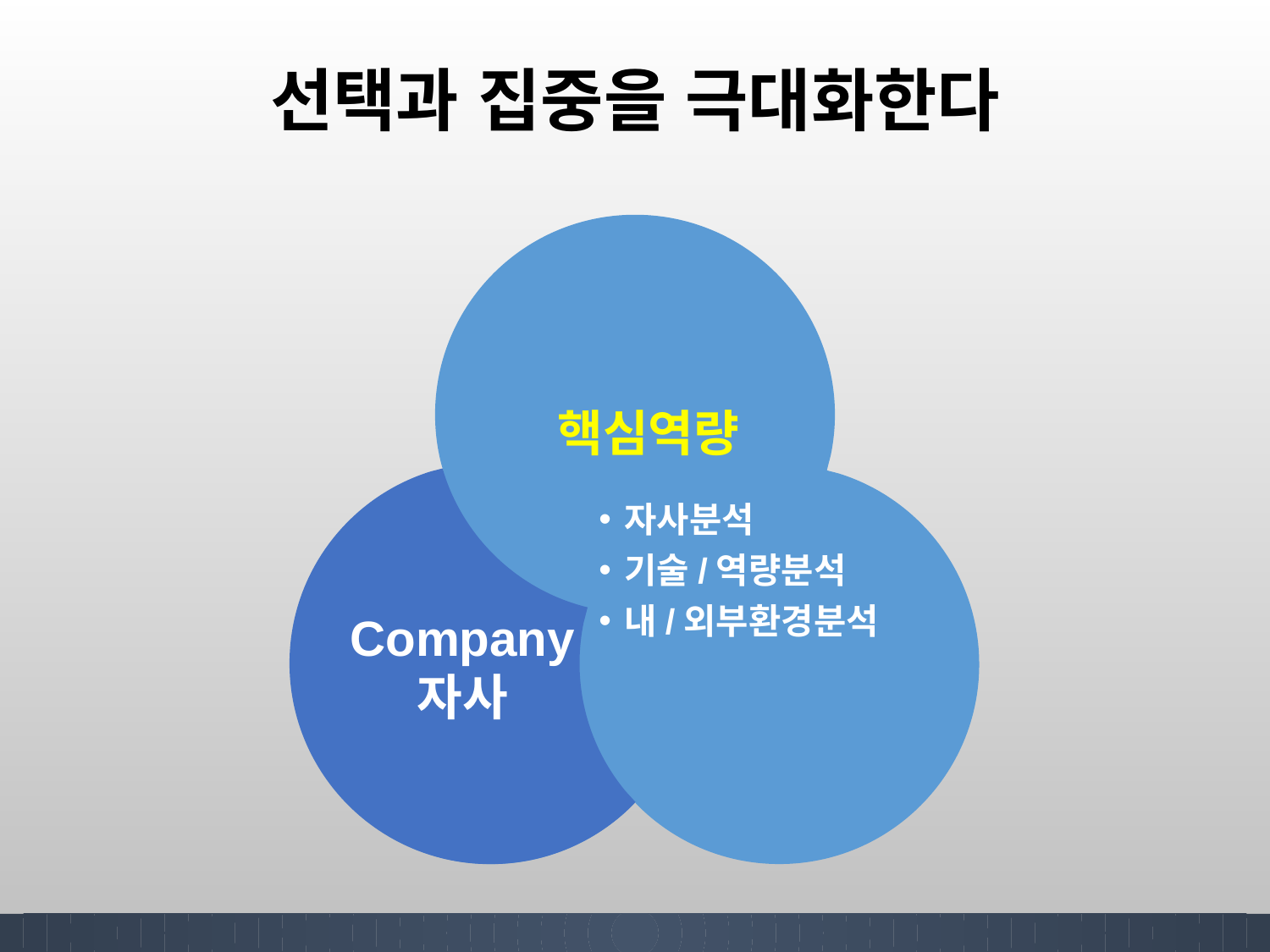

# 선택과 집중을 극대화한다

핵심역량
Company
자사
자사분석
기술/역량분석
내/외부환경분석